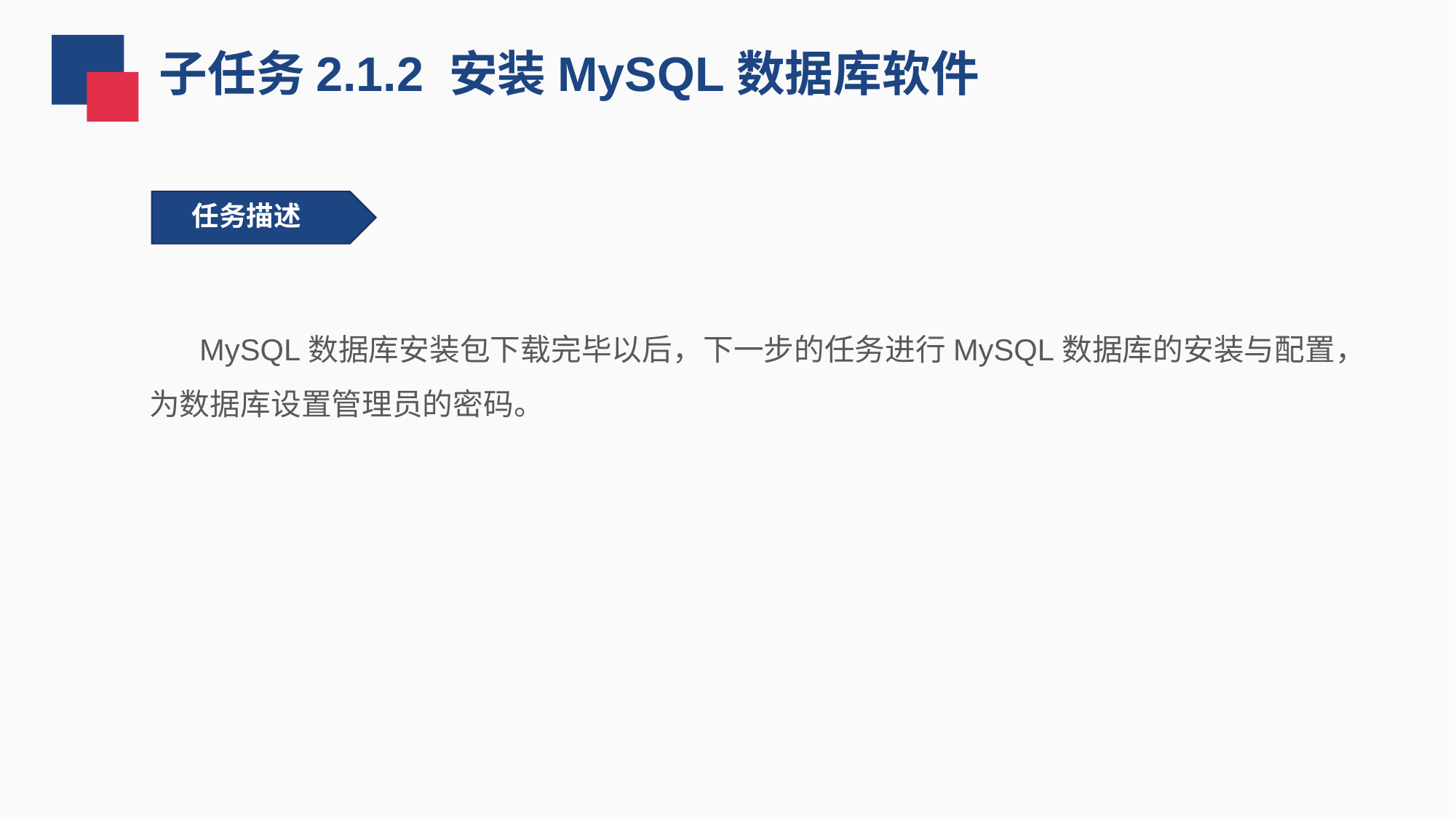

子任务2.1.2 安装MySQL数据库软件

任务实现
任务描述
      MySQL数据库安装包下载完毕以后，下一步的任务进行MySQL数据库的安装与配置，为数据库设置管理员的密码。